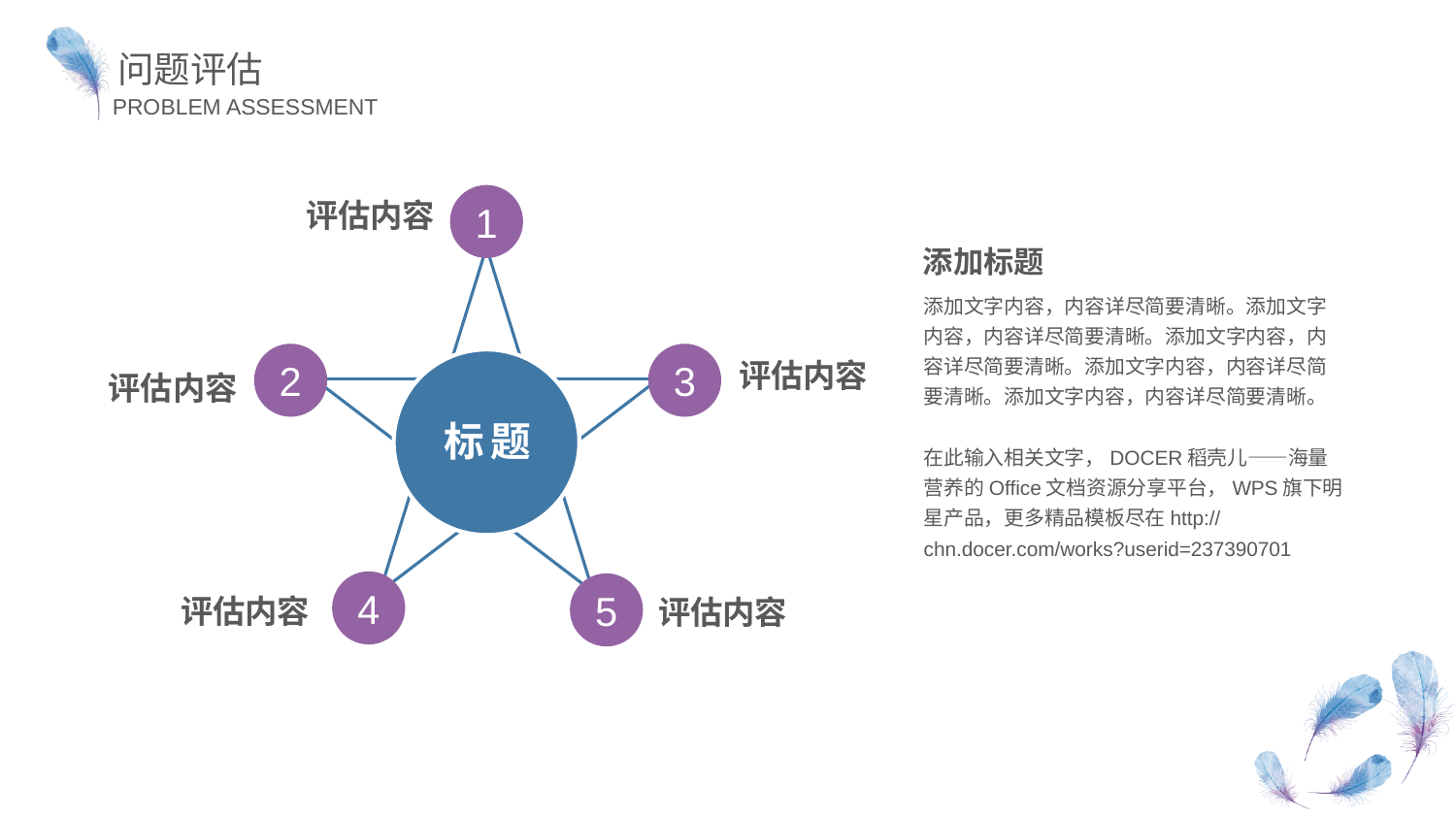

问题评估
PROBLEM ASSESSMENT
1
评估内容
添加标题

添加文字内容，内容详尽简要清晰。添加文字内容，内容详尽简要清晰。添加文字内容，内容详尽简要清晰。添加文字内容，内容详尽简要清晰。添加文字内容，内容详尽简要清晰。

在此输入相关文字，DOCER稻壳儿——海量营养的Office文档资源分享平台，WPS旗下明星产品，更多精品模板尽在http://chn.docer.com/works?userid=237390701
2
3
评估内容

标题
评估内容
4
5
评估内容
评估内容